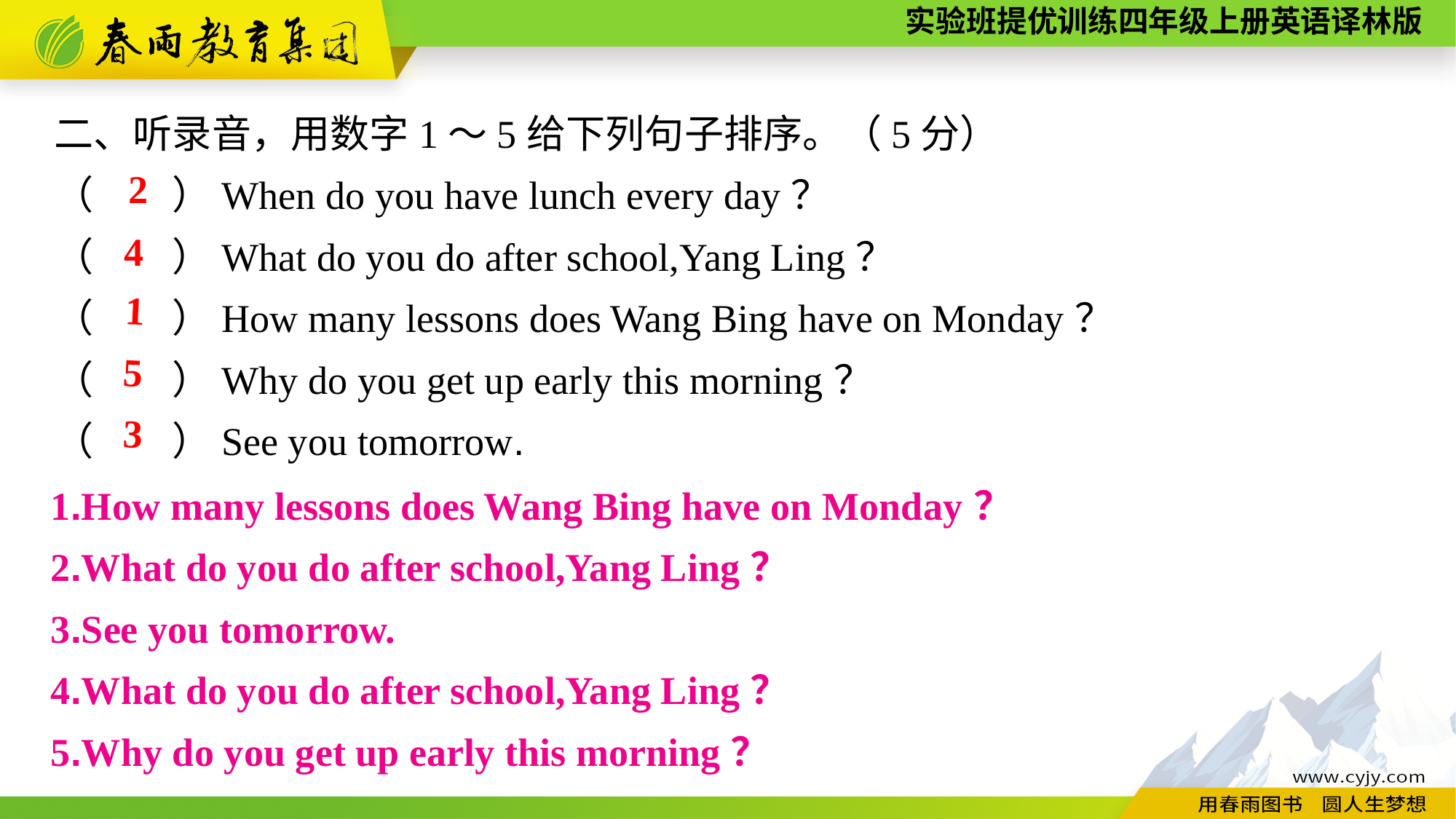

二、听录音，用数字1～5给下列句子排序。（5分）
（　　）When do you have lunch every day？
（　　）What do you do after school,Yang Ling？
（　　）How many lessons does Wang Bing have on Monday？
（　　）Why do you get up early this morning？
（　　）See you tomorrow.
2
4
1
5
3
1.How many lessons does Wang Bing have on Monday？
2.What do you do after school,Yang Ling？
3.See you tomorrow.
4.What do you do after school,Yang Ling？
5.Why do you get up early this morning？